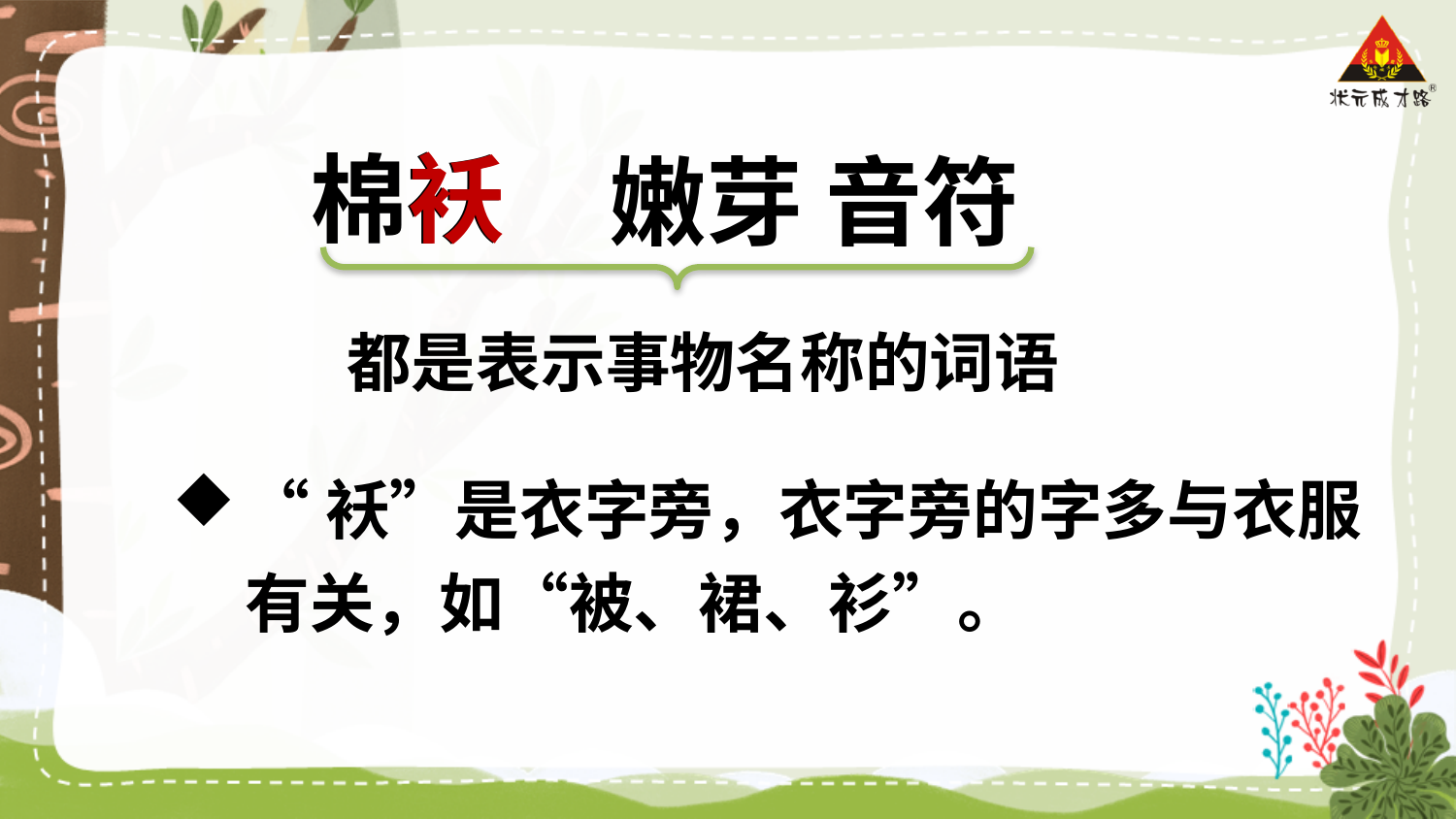

袄
棉袄
嫩芽 音符
都是表示事物名称的词语
“袄”是衣字旁，衣字旁的字多与衣服有关，如“被、裙、衫”。